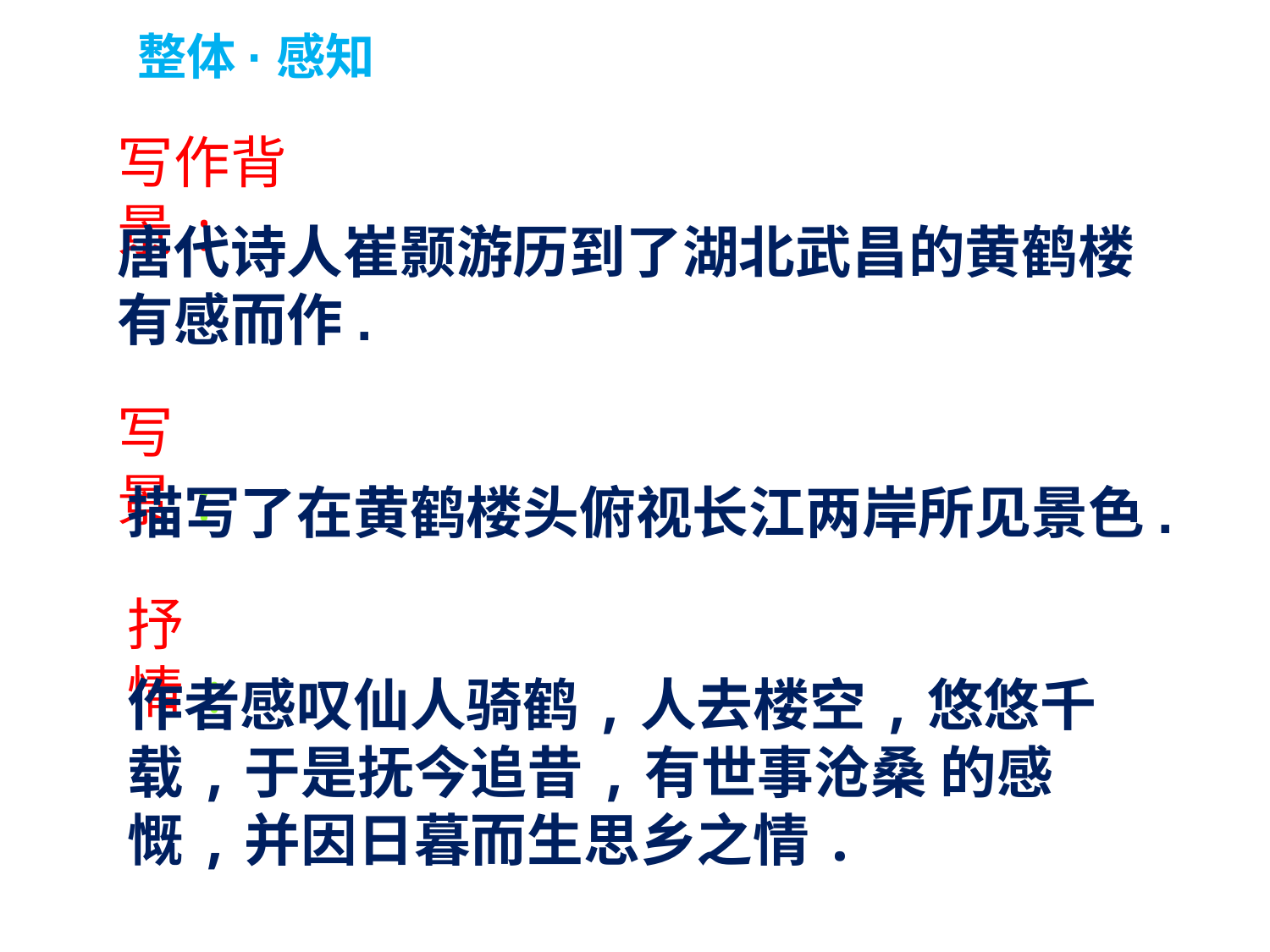

整体·感知
写作背景:
唐代诗人崔颢游历到了湖北武昌的黄鹤楼有感而作.
写景:
描写了在黄鹤楼头俯视长江两岸所见景色.
抒情:
作者感叹仙人骑鹤,人去楼空,悠悠千载,于是抚今追昔,有世事沧桑 的感慨,并因日暮而生思乡之情.